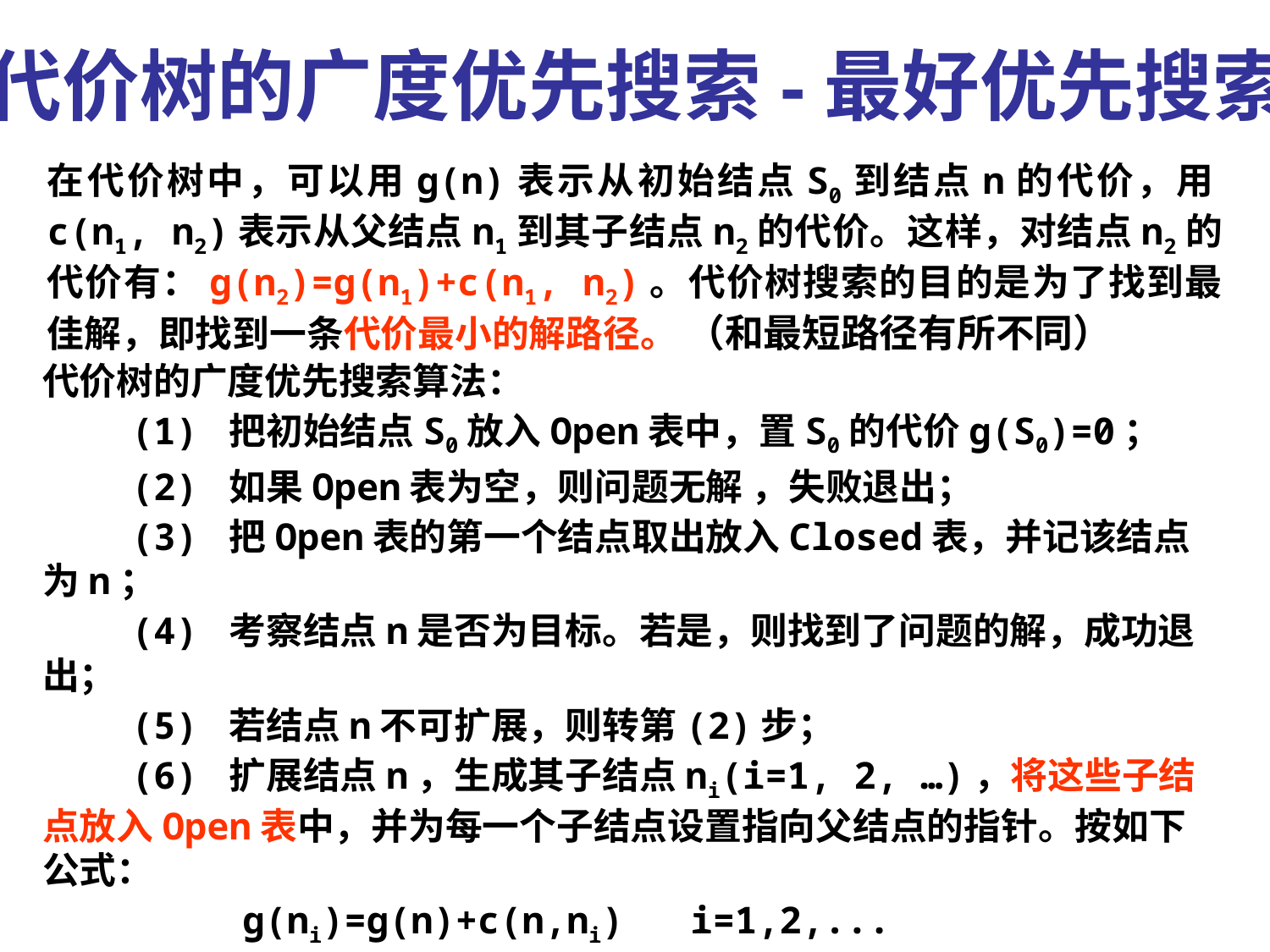

代价树的广度优先搜索-最好优先搜索
在代价树中，可以用g(n)表示从初始结点S0到结点n的代价，用c(n1, n2)表示从父结点n1到其子结点n2的代价。这样，对结点n2的代价有：g(n2)=g(n1)+c(n1, n2)。代价树搜索的目的是为了找到最佳解，即找到一条代价最小的解路径。 （和最短路径有所不同）
代价树的广度优先搜索算法：
    (1) 把初始结点S0放入Open表中，置S0的代价g(S0)=0；
    (2) 如果Open表为空，则问题无解 ，失败退出；
    (3) 把Open表的第一个结点取出放入Closed表，并记该结点为n；
    (4) 考察结点n是否为目标。若是，则找到了问题的解，成功退出；
    (5) 若结点n不可扩展，则转第(2)步；
    (6) 扩展结点n，生成其子结点ni(i=1, 2, …)，将这些子结点放入Open表中，并为每一个子结点设置指向父结点的指针。按如下公式：
         g(ni)=g(n)+c(n,ni)   i=1,2,...
计算各子结点的代价，并根据各子结点的代价对Open表中的全部结点按由小到大的顺序排序。然后转第(2)步。